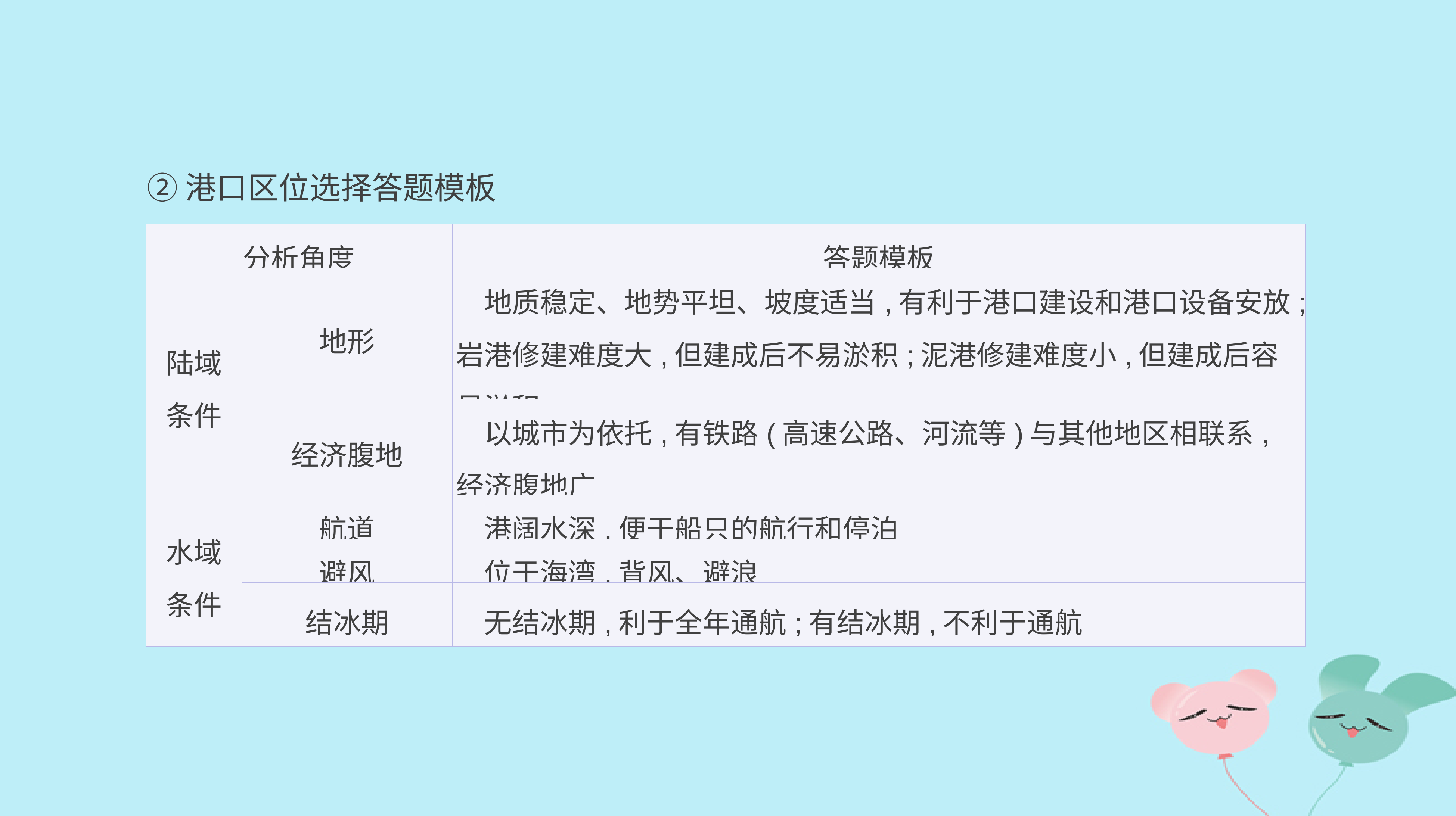

②港口区位选择答题模板
| 分析角度 |  | 答题模板 |
| --- | --- | --- |
| 陆域 条件 | 地形 | 地质稳定、地势平坦、坡度适当,有利于港口建设和港口设备安放;岩港修建难度大,但建成后不易淤积;泥港修建难度小,但建成后容易淤积 |
|  | 经济腹地 | 以城市为依托,有铁路(高速公路、河流等)与其他地区相联系,经济腹地广 |
| 水域 条件 | 航道 | 港阔水深,便于船只的航行和停泊 |
|  | 避风 | 位于海湾,背风、避浪 |
|  | 结冰期 | 无结冰期,利于全年通航;有结冰期,不利于通航 |